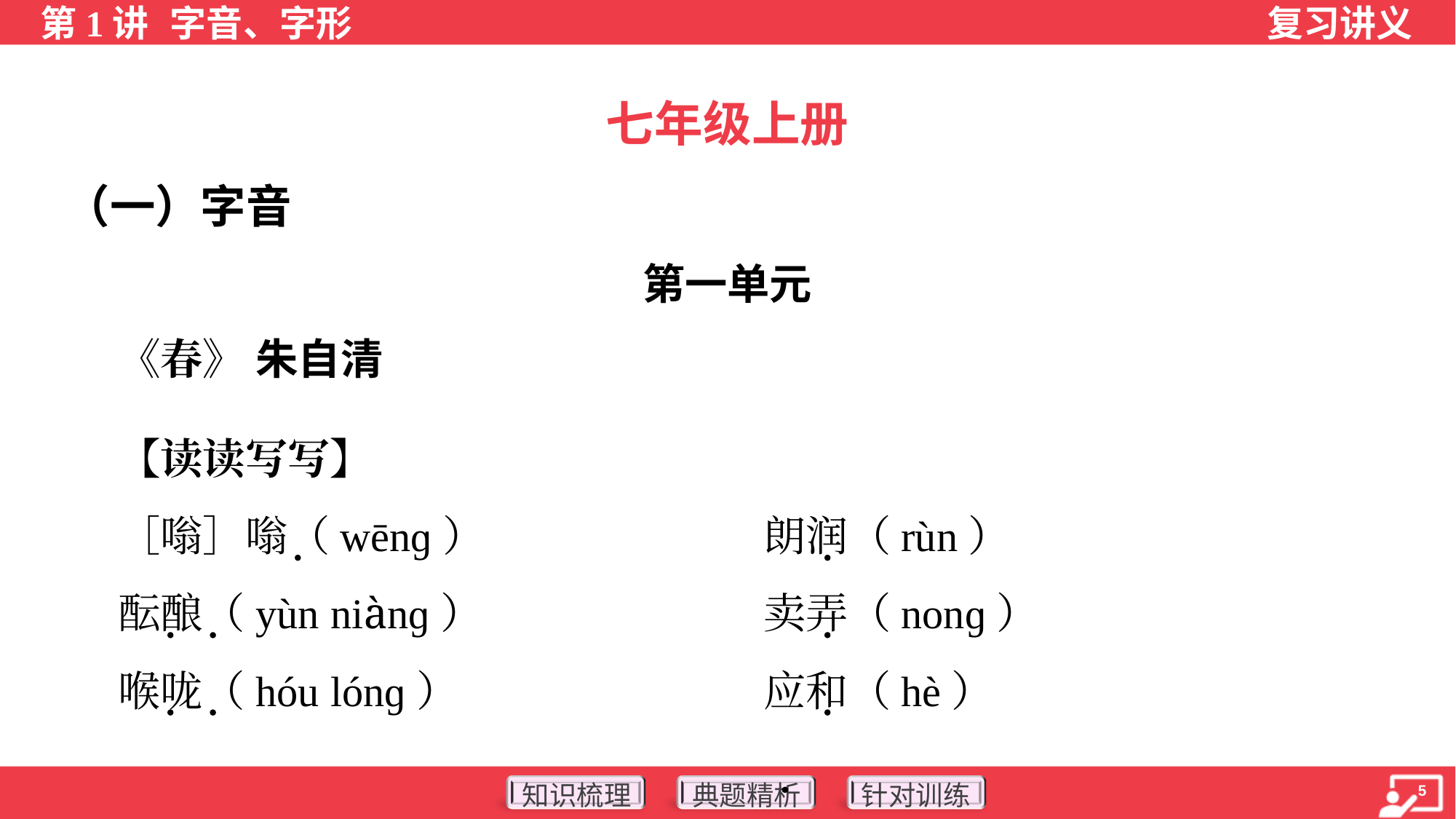

七年级上册
（一）字音
第一单元
    《春》 朱自清
    【读读写写】
    ［嗡］嗡（wēnɡ）	朗润（rùn）
    酝酿（yùn niànɡ）	卖弄（nonɡ）
    喉咙（hóu lónɡ）	应和（hè）